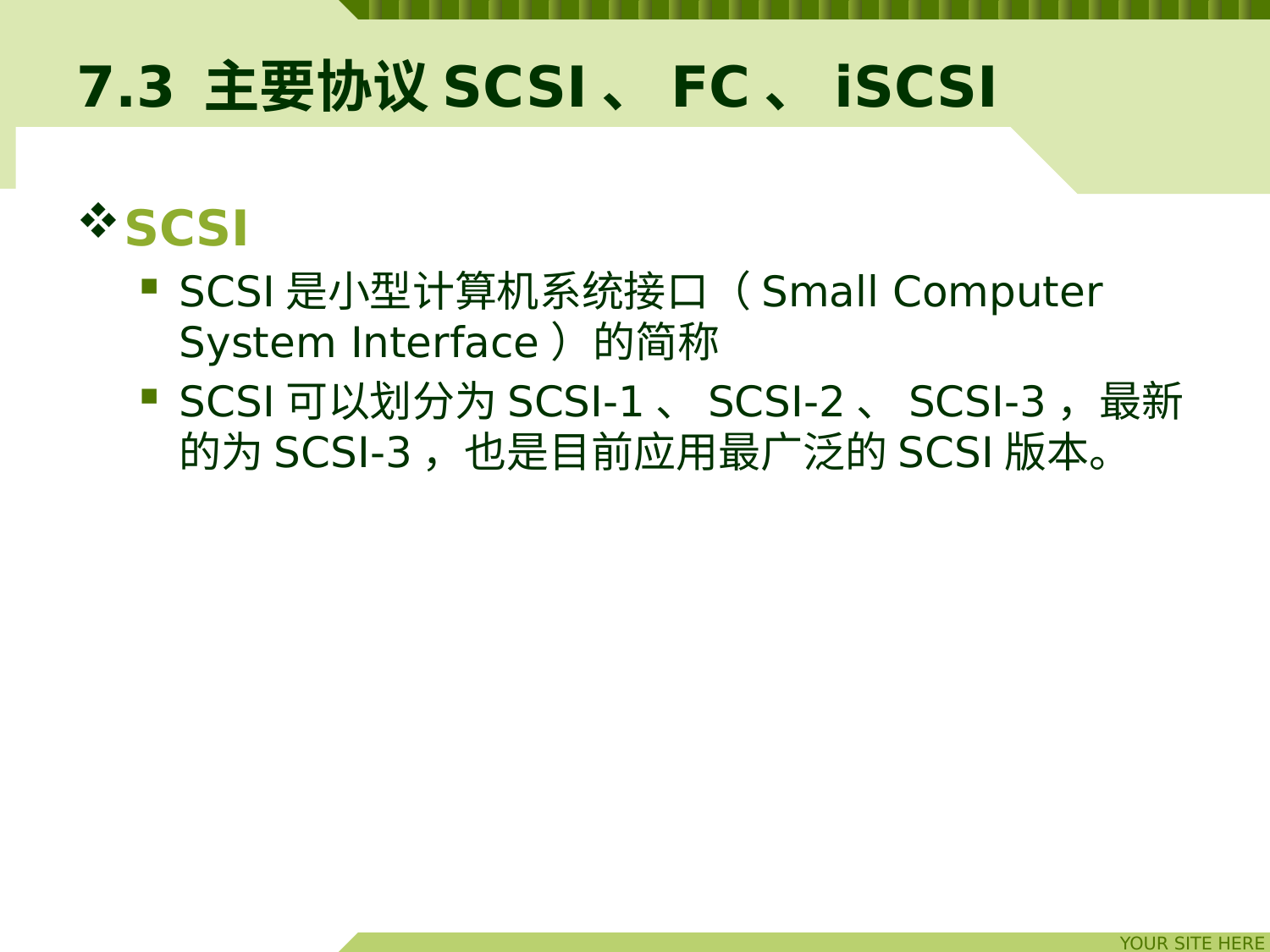

# 7.3	主要协议SCSI、FC、iSCSI
SCSI
SCSI是小型计算机系统接口（Small Computer System Interface）的简称
SCSI可以划分为SCSI-1、SCSI-2、SCSI-3，最新的为SCSI-3，也是目前应用最广泛的SCSI版本。